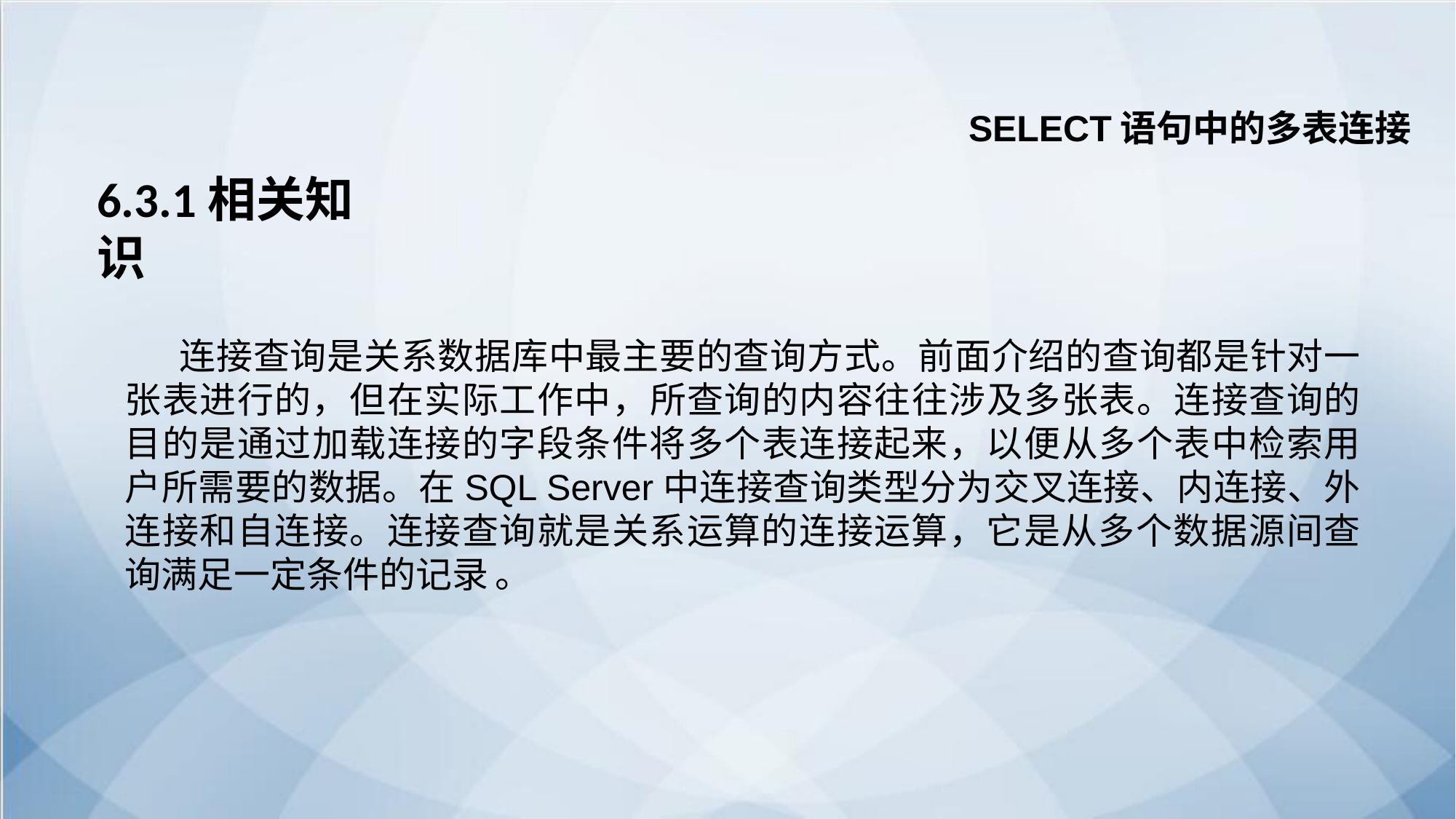

SELECT语句中的多表连接
6.3.1相关知识

连接查询是关系数据库中最主要的查询方式。前面介绍的查询都是针对一张表进行的，但在实际工作中，所查询的内容往往涉及多张表。连接查询的目的是通过加载连接的字段条件将多个表连接起来，以便从多个表中检索用户所需要的数据。在SQL Server中连接查询类型分为交叉连接、内连接、外连接和自连接。连接查询就是关系运算的连接运算，它是从多个数据源间查询满足一定条件的记录 。